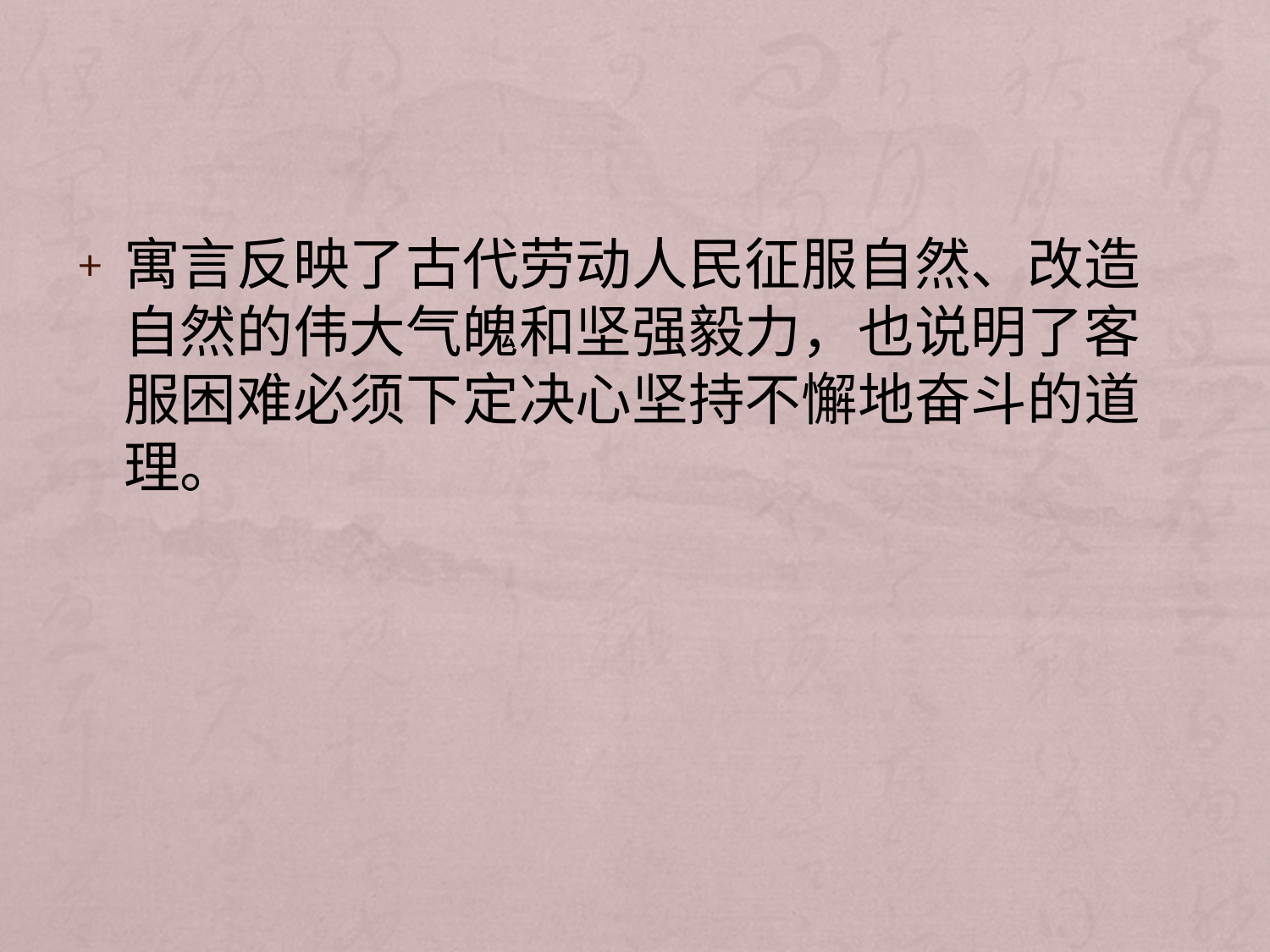

寓言反映了古代劳动人民征服自然、改造自然的伟大气魄和坚强毅力，也说明了客服困难必须下定决心坚持不懈地奋斗的道理。